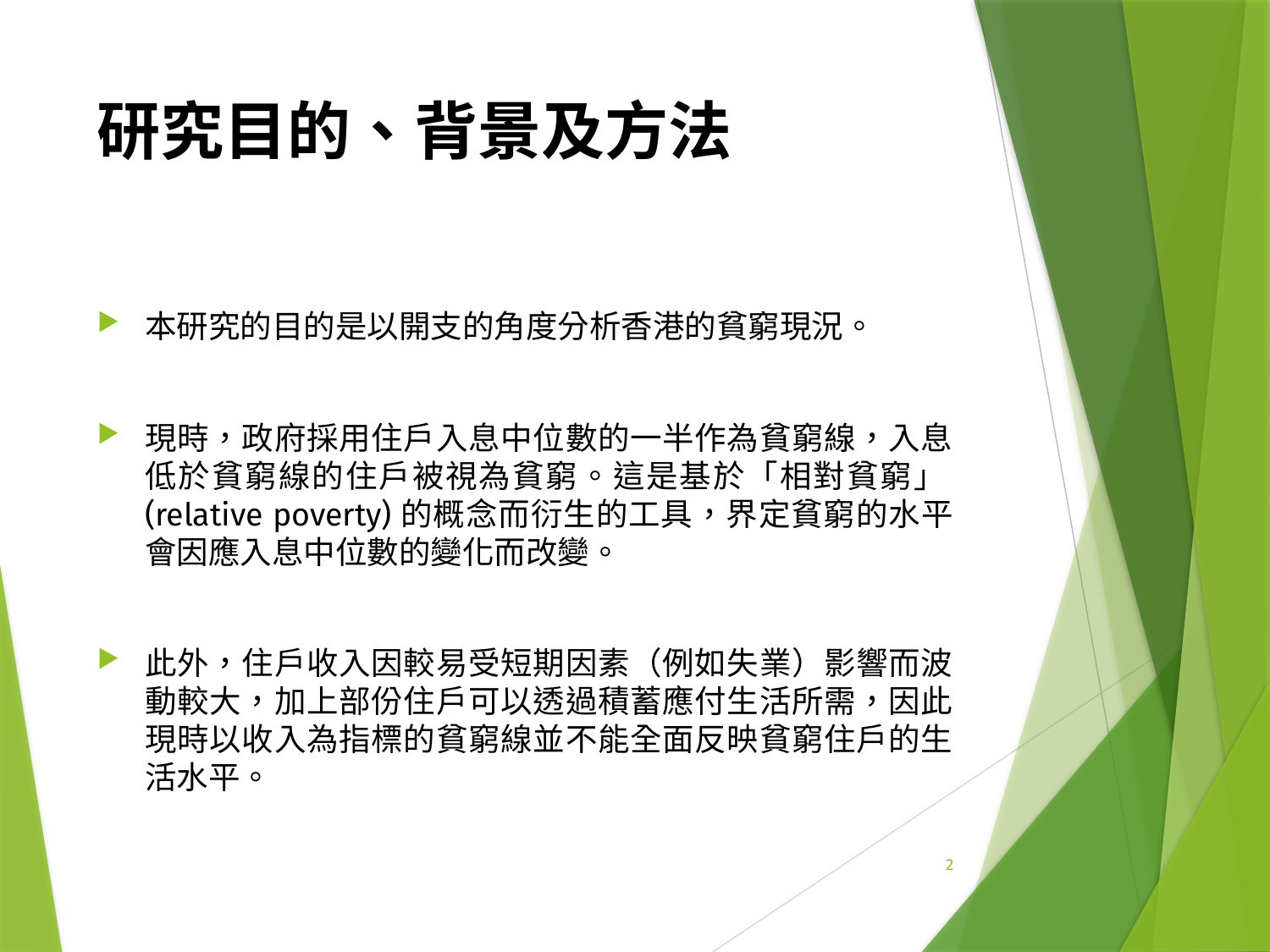

# 研究目的、背景及方法
本研究的目的是以開支的角度分析香港的貧窮現況。

現時，政府採用住戶入息中位數的一半作為貧窮線，入息低於貧窮線的住戶被視為貧窮。這是基於「相對貧窮」(relative poverty)的概念而衍生的工具，界定貧窮的水平會因應入息中位數的變化而改變。

此外，住戶收入因較易受短期因素（例如失業）影響而波動較大，加上部份住戶可以透過積蓄應付生活所需，因此現時以收入為指標的貧窮線並不能全面反映貧窮住戶的生活水平。
2